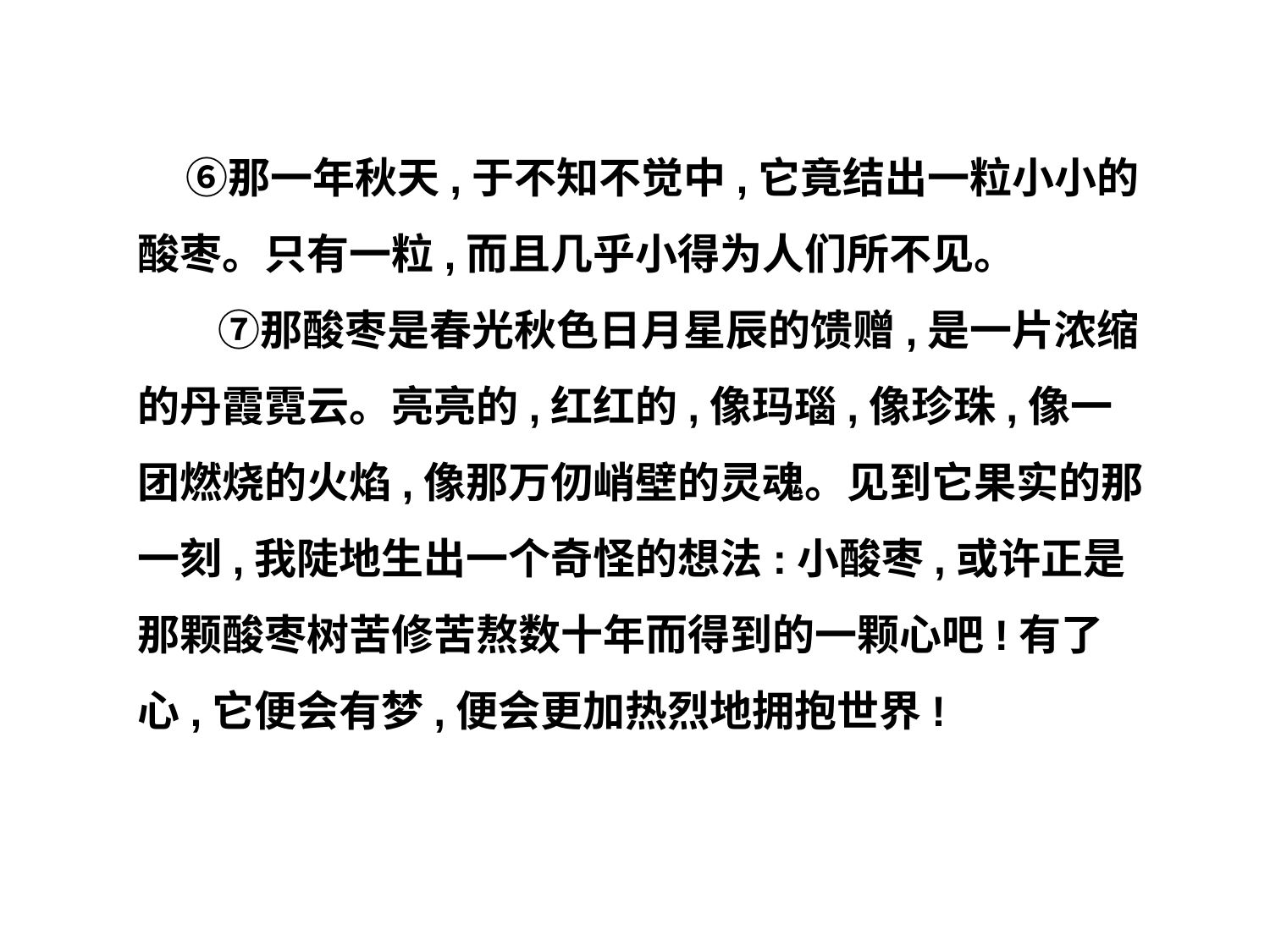

⑥那一年秋天,于不知不觉中,它竟结出一粒小小的酸枣。只有一粒,而且几乎小得为人们所不见。
　    ⑦那酸枣是春光秋色日月星辰的馈赠,是一片浓缩的丹霞霓云。亮亮的,红红的,像玛瑙,像珍珠,像一团燃烧的火焰,像那万仞峭壁的灵魂。见到它果实的那一刻,我陡地生出一个奇怪的想法:小酸枣,或许正是那颗酸枣树苦修苦熬数十年而得到的一颗心吧!有了心,它便会有梦,便会更加热烈地拥抱世界!